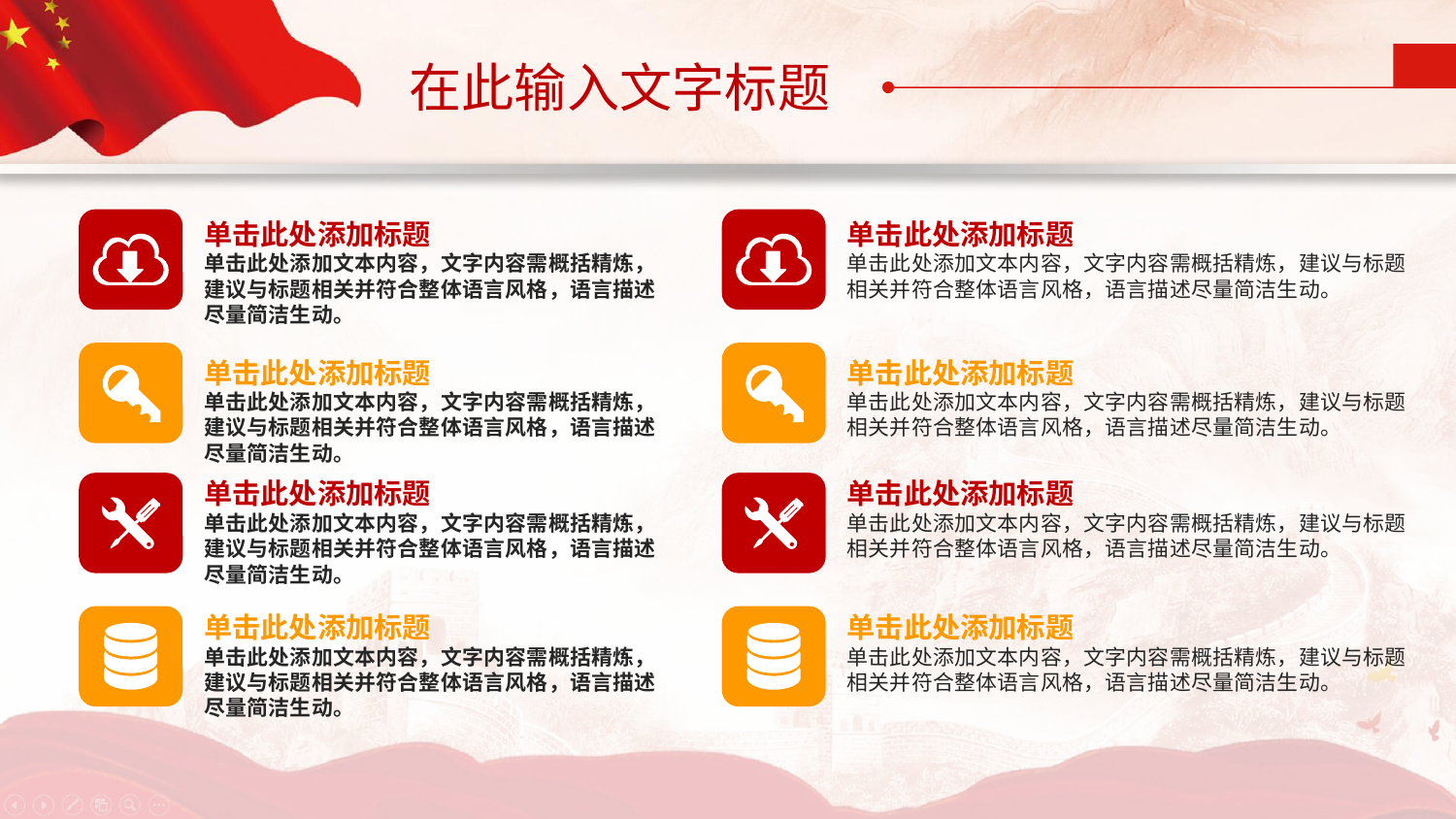

在此输入文字标题

单击此处添加标题
单击此处添加文本内容，文字内容需概括精炼，建议与标题相关并符合整体语言风格，语言描述尽量简洁生动。

单击此处添加标题
单击此处添加文本内容，文字内容需概括精炼，建议与标题相关并符合整体语言风格，语言描述尽量简洁生动。

单击此处添加标题
单击此处添加文本内容，文字内容需概括精炼，建议与标题相关并符合整体语言风格，语言描述尽量简洁生动。

单击此处添加标题
单击此处添加文本内容，文字内容需概括精炼，建议与标题相关并符合整体语言风格，语言描述尽量简洁生动。
单击此处添加标题
单击此处添加文本内容，文字内容需概括精炼，建议与标题相关并符合整体语言风格，语言描述尽量简洁生动。

单击此处添加标题
单击此处添加文本内容，文字内容需概括精炼，建议与标题相关并符合整体语言风格，语言描述尽量简洁生动。

单击此处添加标题
单击此处添加文本内容，文字内容需概括精炼，建议与标题相关并符合整体语言风格，语言描述尽量简洁生动。

单击此处添加标题
单击此处添加文本内容，文字内容需概括精炼，建议与标题相关并符合整体语言风格，语言描述尽量简洁生动。